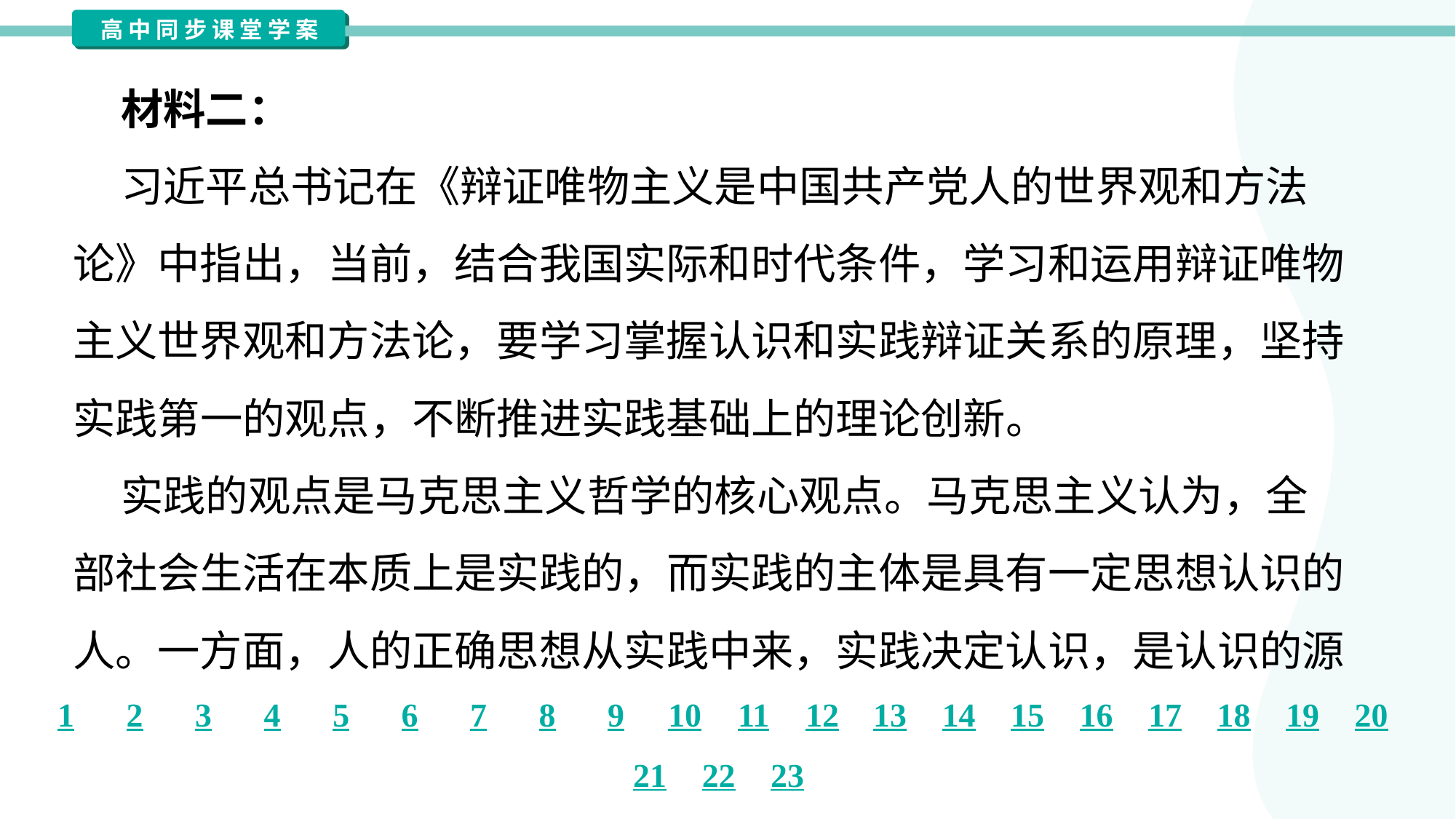

材料二：
    习近平总书记在《辩证唯物主义是中国共产党人的世界观和方法
论》中指出，当前，结合我国实际和时代条件，学习和运用辩证唯物
主义世界观和方法论，要学习掌握认识和实践辩证关系的原理，坚持
实践第一的观点，不断推进实践基础上的理论创新。
    实践的观点是马克思主义哲学的核心观点。马克思主义认为，全
部社会生活在本质上是实践的，而实践的主体是具有一定思想认识的
人。一方面，人的正确思想从实践中来，实践决定认识，是认识的源